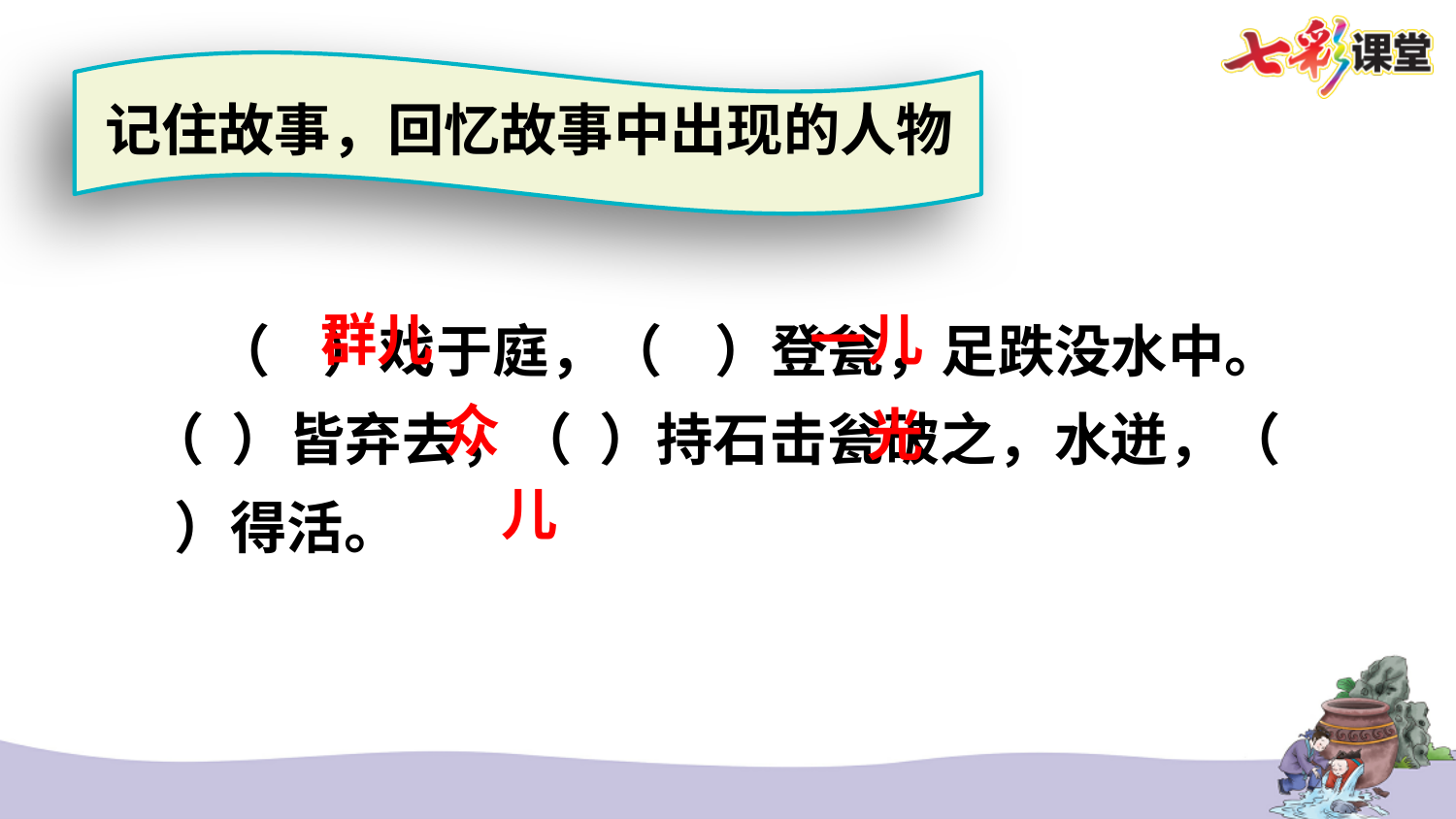

记住故事，回忆故事中出现的人物
    （    ）戏于庭，（    ）登瓮，足跌没水中。（  ）皆弃去，（  ）持石击瓮破之，水迸，（   ）得活。
群儿
一儿
众
光
儿